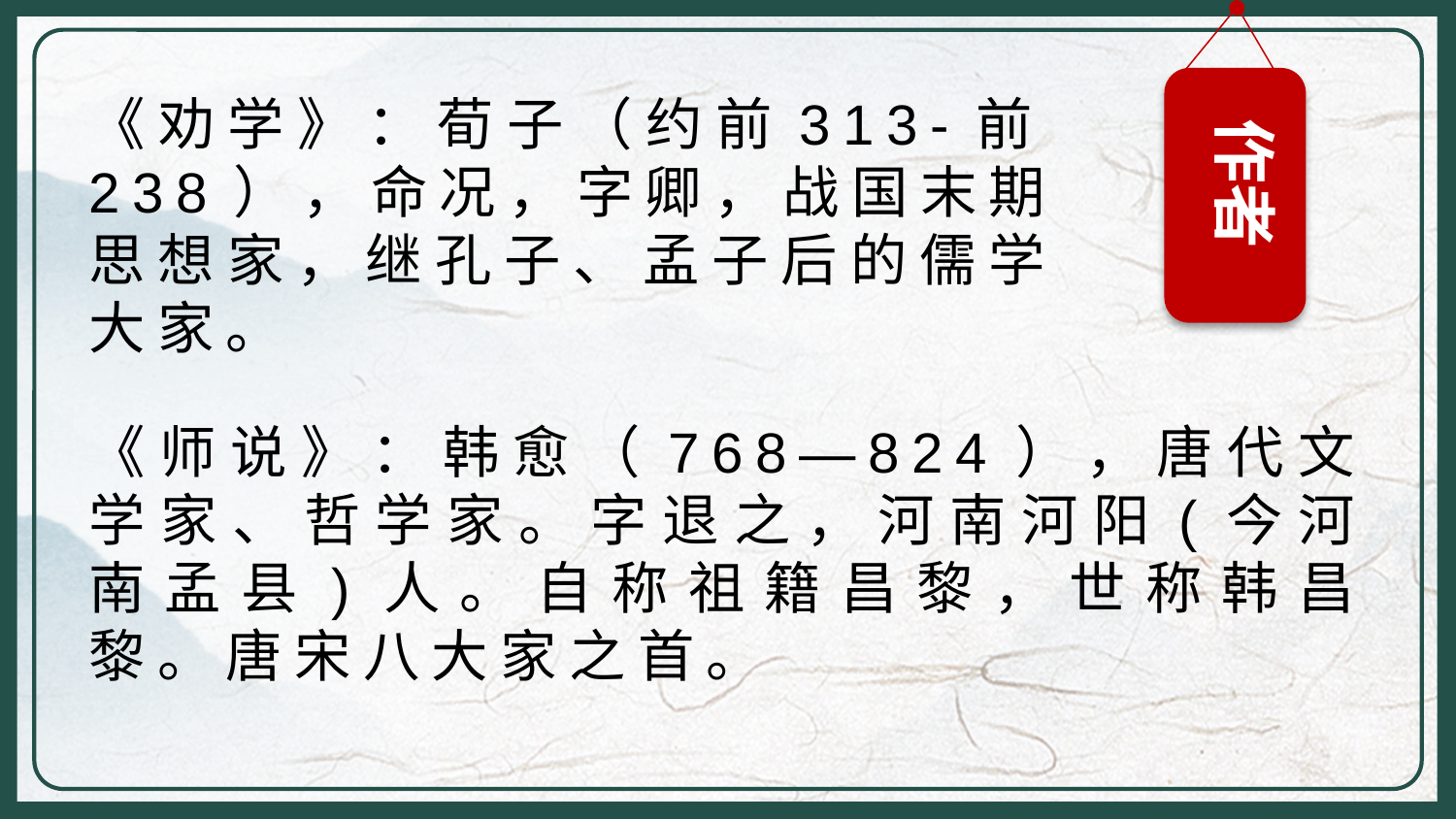

作者
《劝学》：荀子（约前313-前238），命况，字卿，战国末期思想家，继孔子、孟子后的儒学大家。
《师说》：韩愈（768—824），唐代文学家、哲学家。字退之，河南河阳(今河南孟县)人。自称祖籍昌黎，世称韩昌黎。唐宋八大家之首。